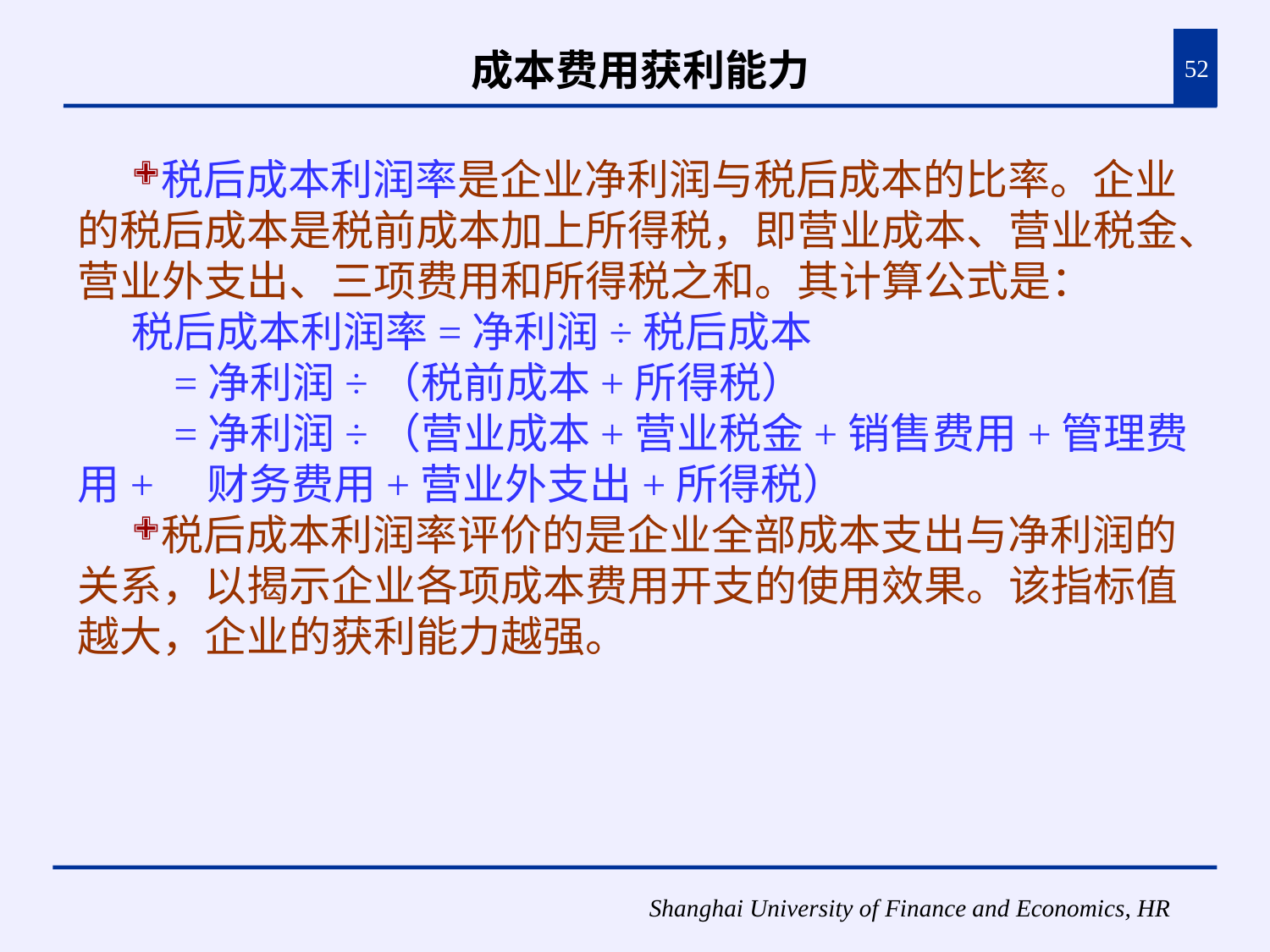

# 成本费用获利能力
52
税后成本利润率是企业净利润与税后成本的比率。企业的税后成本是税前成本加上所得税，即营业成本、营业税金、营业外支出、三项费用和所得税之和。其计算公式是：
税后成本利润率=净利润÷税后成本
    =净利润÷（税前成本+所得税）
    =净利润÷（营业成本+营业税金+销售费用+管理费用+    财务费用+营业外支出+所得税）
税后成本利润率评价的是企业全部成本支出与净利润的关系，以揭示企业各项成本费用开支的使用效果。该指标值越大，企业的获利能力越强。